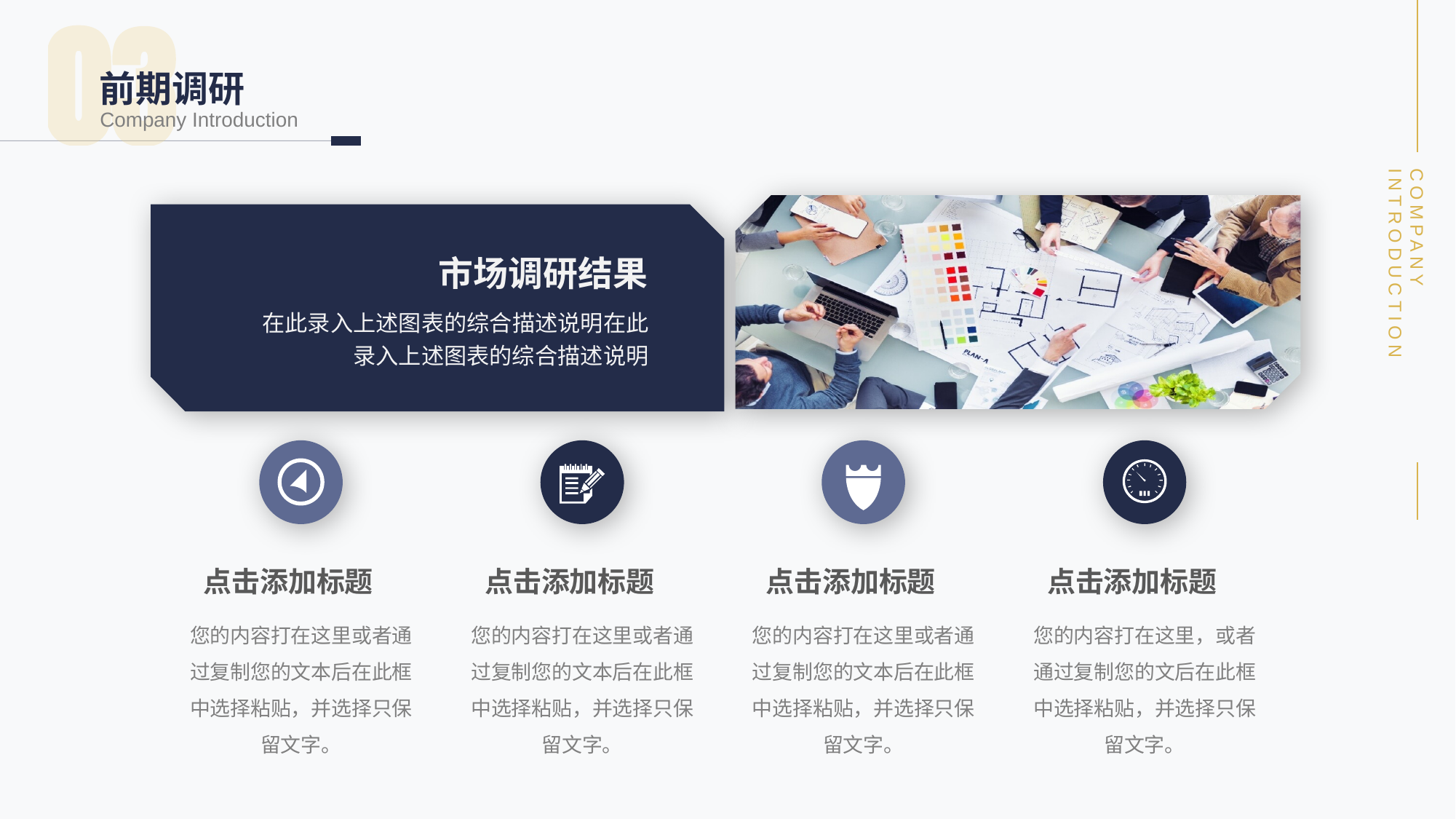

03
前期调研
Company Introduction

市场调研结果
在此录入上述图表的综合描述说明在此录入上述图表的综合描述说明

点击添加标题
点击添加标题
点击添加标题
点击添加标题
您的内容打在这里或者通过复制您的文本后在此框中选择粘贴，并选择只保留文字。
您的内容打在这里，或者通过复制您的文后在此框中选择粘贴，并选择只保留文字。
您的内容打在这里或者通过复制您的文本后在此框中选择粘贴，并选择只保留文字。
您的内容打在这里或者通过复制您的文本后在此框中选择粘贴，并选择只保留文字。